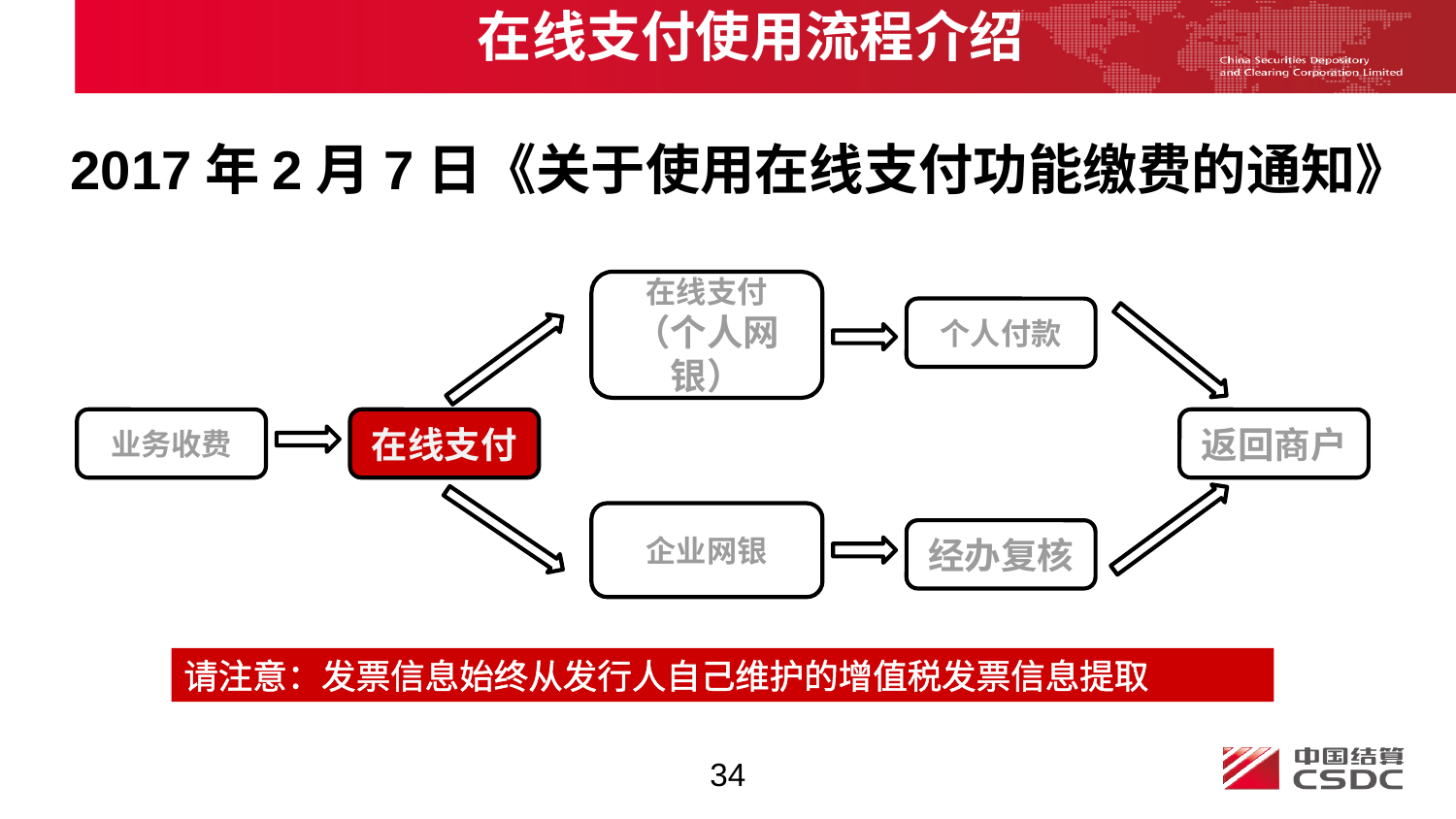

在线支付使用流程介绍
2017年2月7日《关于使用在线支付功能缴费的通知》
在线支付
（个人网银）
个人付款

业务收费
在线支付
返回商户

企业网银

经办复核

请注意：发票信息始终从发行人自己维护的增值税发票信息提取
34